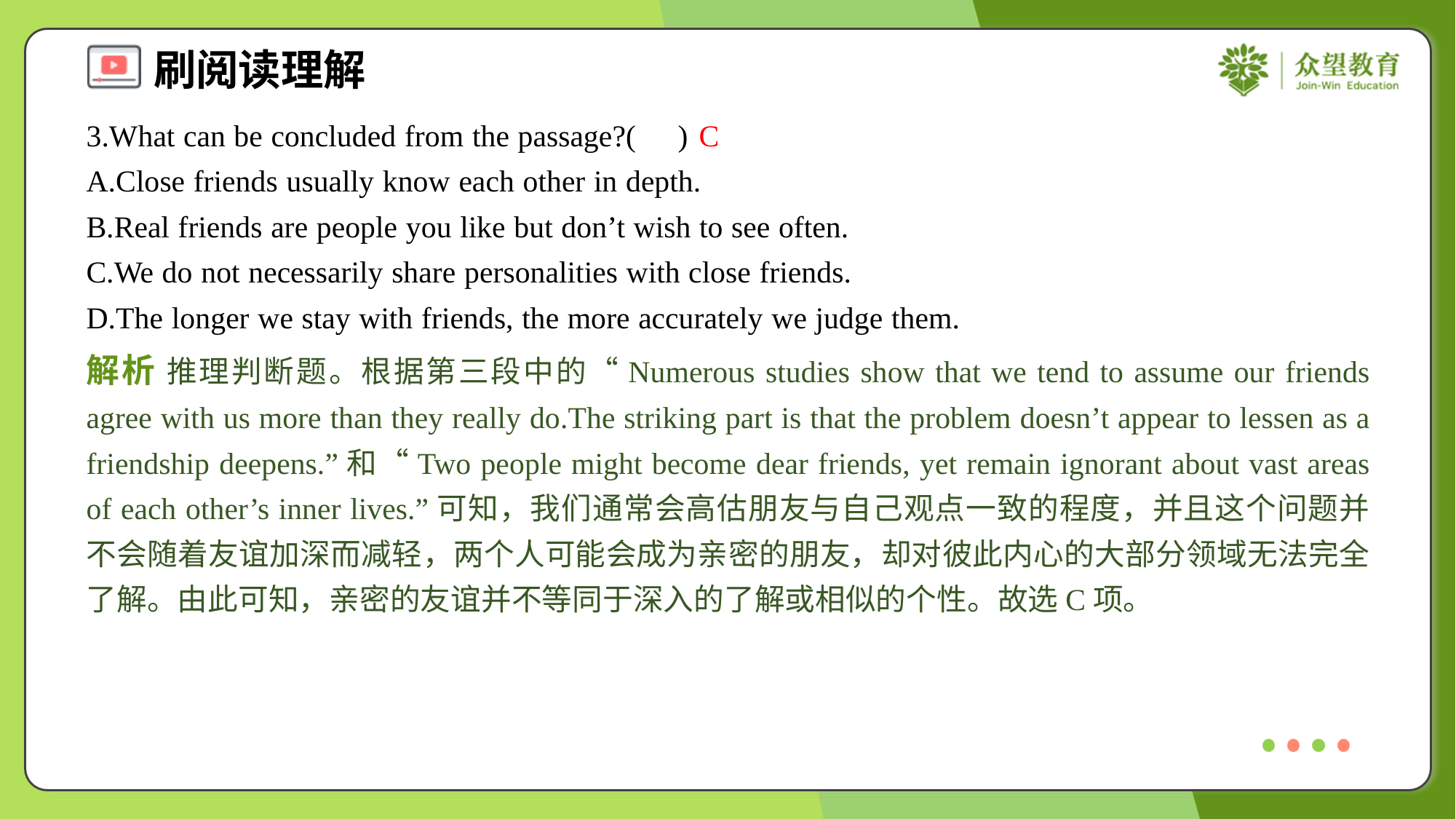

3.What can be concluded from the passage?(     )
C
A.Close friends usually know each other in depth.
B.Real friends are people you like but don’t wish to see often.
C.We do not necessarily share personalities with close friends.
D.The longer we stay with friends, the more accurately we judge them.
解析 推理判断题。根据第三段中的“Numerous studies show that we tend to assume our friends agree with us more than they really do.The striking part is that the problem doesn’t appear to lessen as a friendship deepens.”和“Two people might become dear friends, yet remain ignorant about vast areas of each other’s inner lives.”可知，我们通常会高估朋友与自己观点一致的程度，并且这个问题并不会随着友谊加深而减轻，两个人可能会成为亲密的朋友，却对彼此内心的大部分领域无法完全了解。由此可知，亲密的友谊并不等同于深入的了解或相似的个性。故选C项。